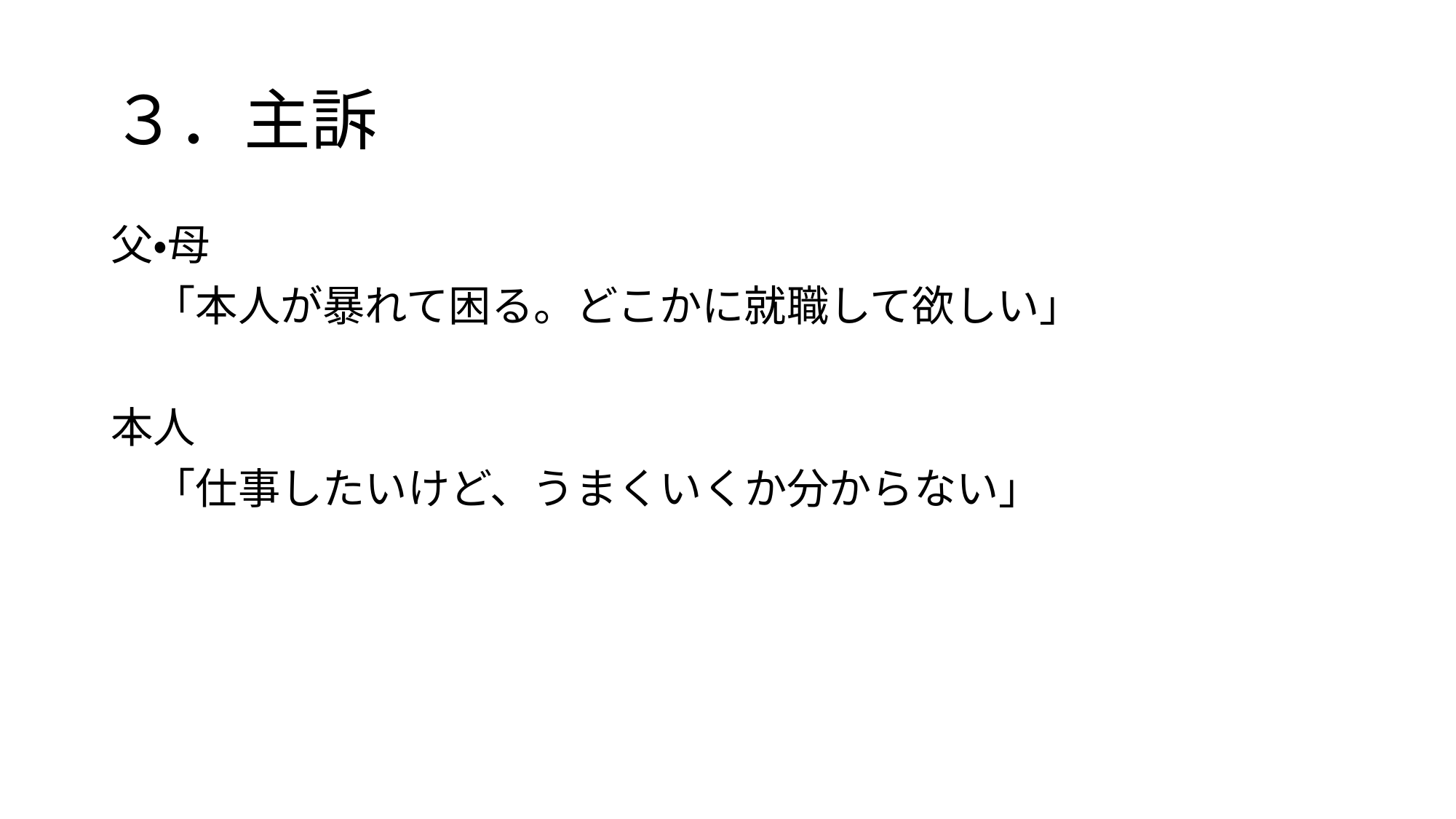

# ３．主訴
父・母
　「本人が暴れて困る。どこかに就職して欲しい」

本人
　「仕事したいけど、うまくいくか分からない」